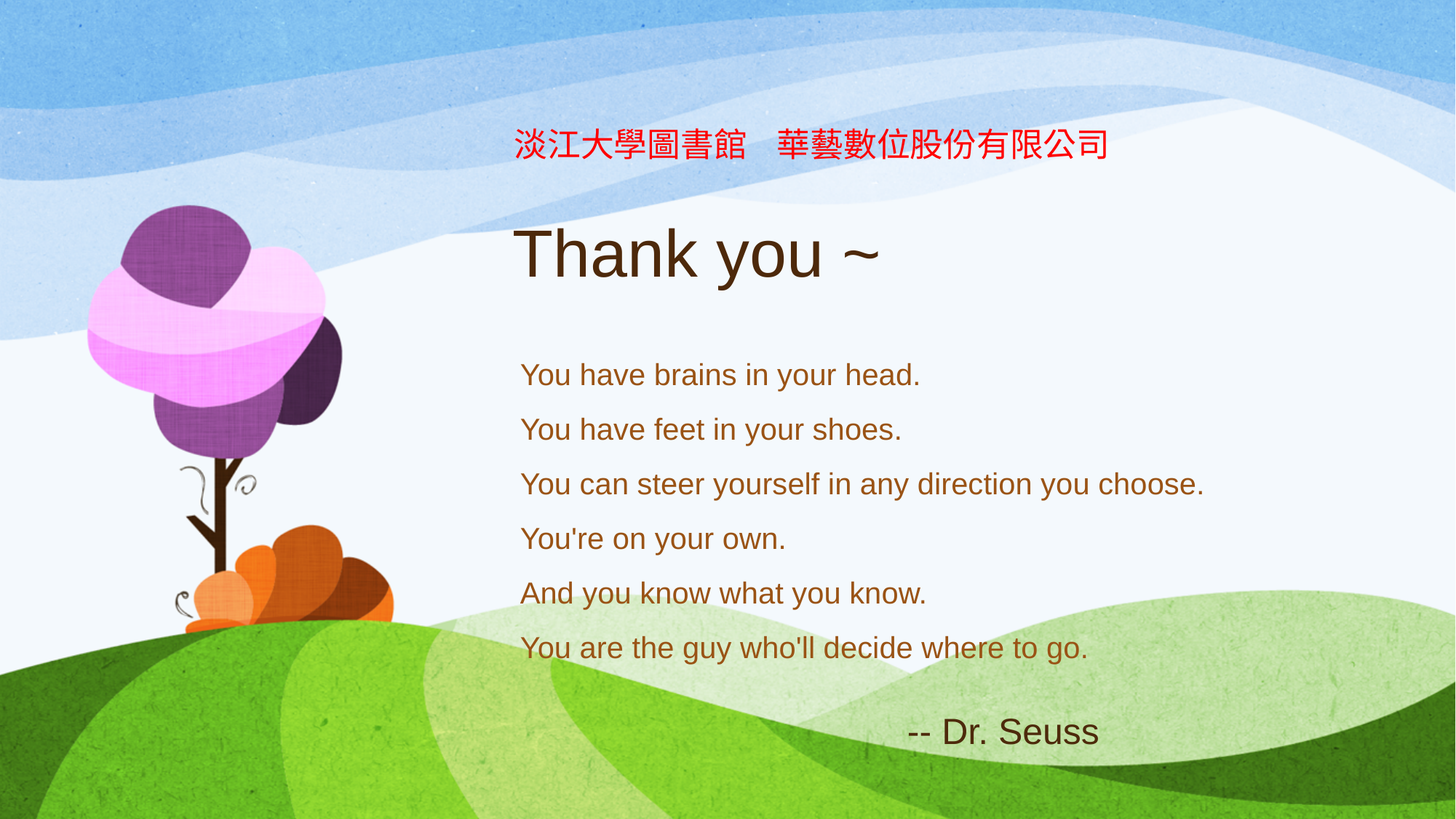

# Thank you ~
淡江大學圖書館    華藝數位股份有限公司
You have brains in your head.
You have feet in your shoes.
You can steer yourself in any direction you choose.
You're on your own.
And you know what you know.
You are the guy who'll decide where to go.

                                      -- Dr. Seuss